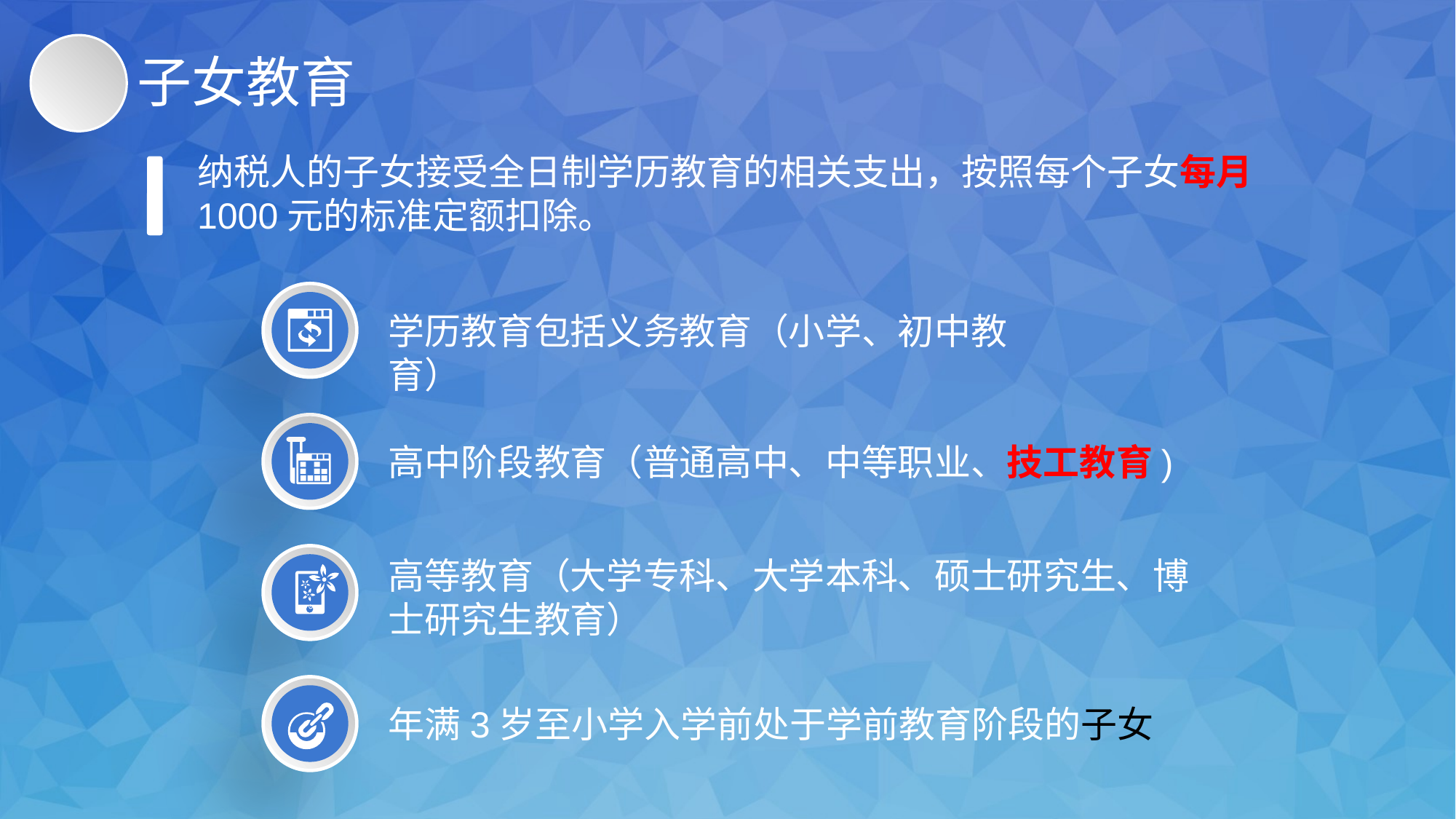

子女教育
纳税人的子女接受全日制学历教育的相关支出，按照每个子女每月1000元的标准定额扣除。

学历教育包括义务教育（小学、初中教育）

高中阶段教育（普通高中、中等职业、技工教育)

高等教育（大学专科、大学本科、硕士研究生、博士研究生教育）

年满3岁至小学入学前处于学前教育阶段的子女